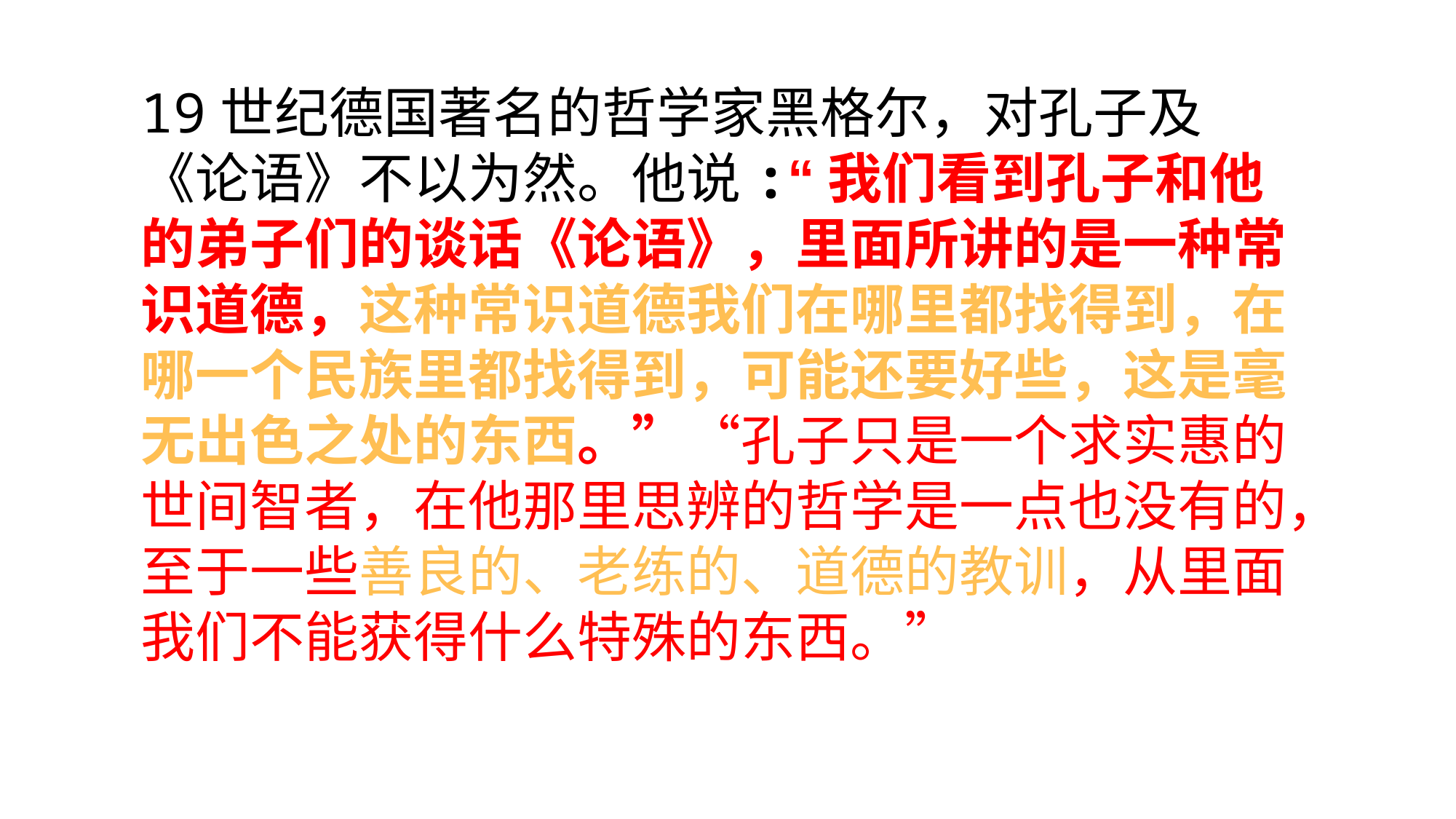

19世纪德国著名的哲学家黑格尔，对孔子及《论语》不以为然。他说:“我们看到孔子和他的弟子们的谈话《论语》，里面所讲的是一种常识道德，这种常识道德我们在哪里都找得到，在哪一个民族里都找得到，可能还要好些，这是毫无出色之处的东西。”“孔子只是一个求实惠的世间智者，在他那里思辨的哲学是一点也没有的，至于一些善良的、老练的、道德的教训，从里面我们不能获得什么特殊的东西。”
#